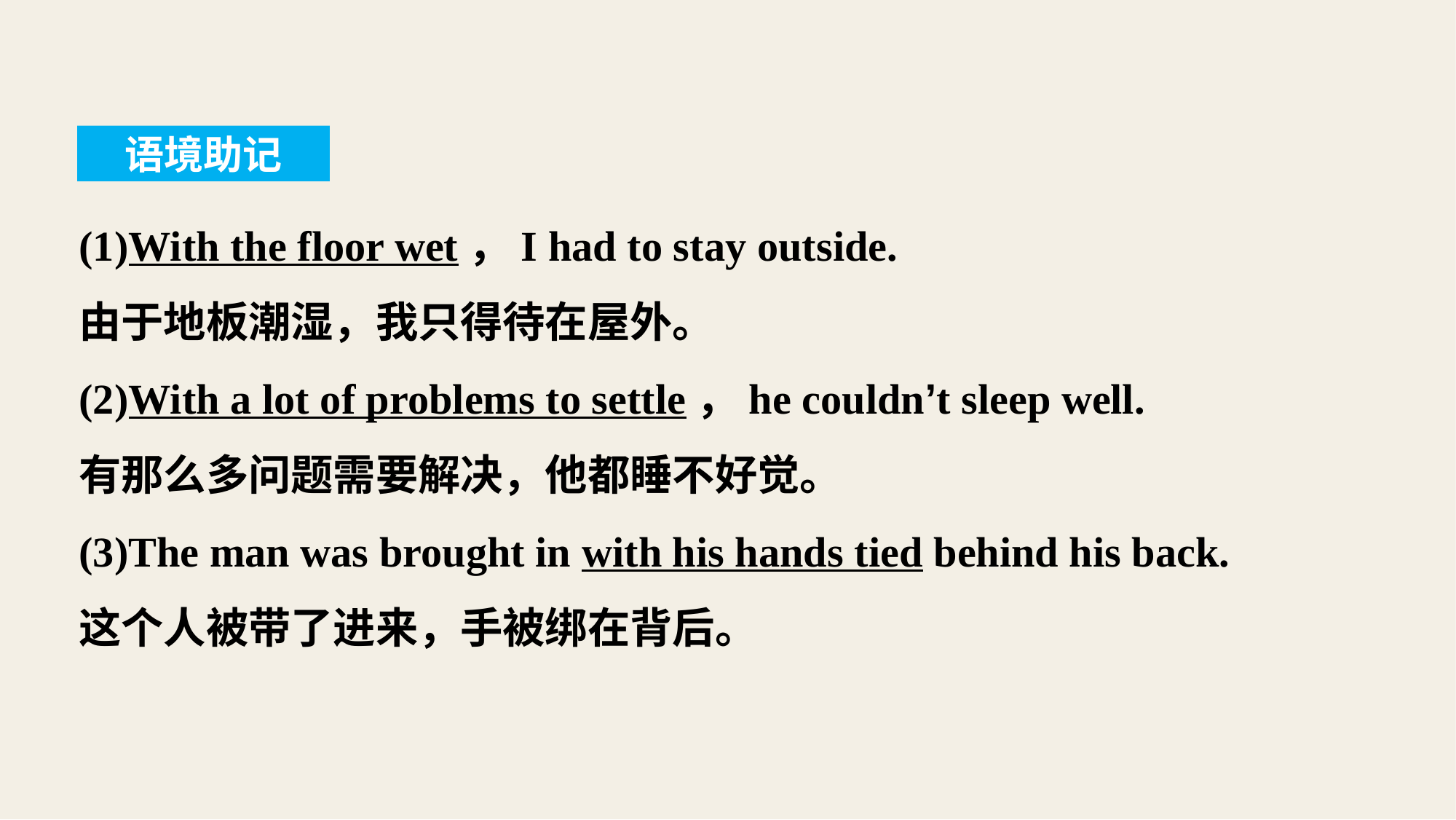

语境助记
(1)With the floor wet，I had to stay outside.
由于地板潮湿，我只得待在屋外。
(2)With a lot of problems to settle，he couldn’t sleep well.
有那么多问题需要解决，他都睡不好觉。
(3)The man was brought in with his hands tied behind his back.
这个人被带了进来，手被绑在背后。